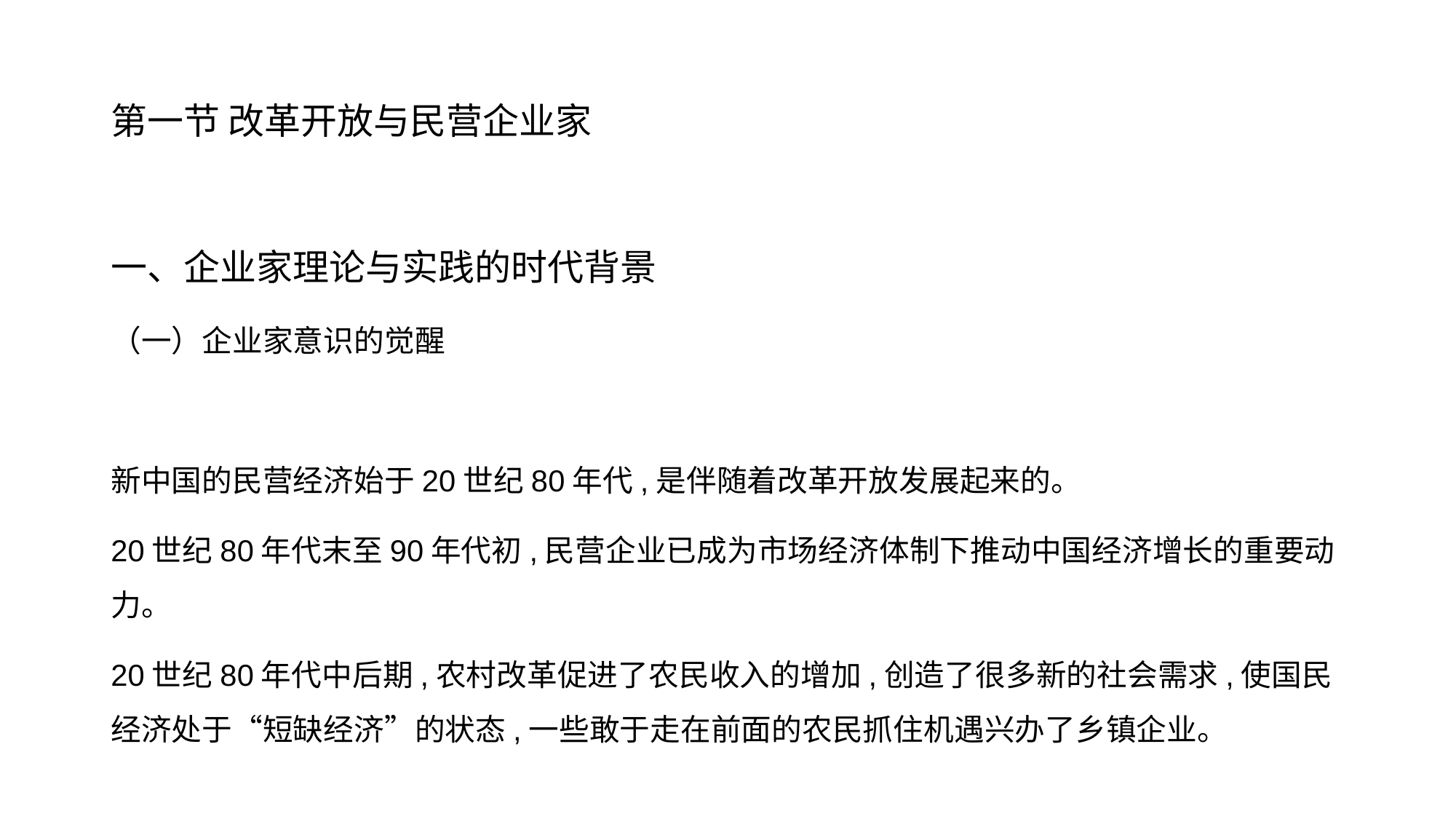

# 第一节 改革开放与民营企业家
一、企业家理论与实践的时代背景
（一）企业家意识的觉醒

新中国的民营经济始于20世纪80年代,是伴随着改革开放发展起来的。
20世纪80年代末至90年代初,民营企业已成为市场经济体制下推动中国经济增长的重要动力。
20世纪80年代中后期,农村改革促进了农民收入的增加,创造了很多新的社会需求,使国民经济处于“短缺经济”的状态,一些敢于走在前面的农民抓住机遇兴办了乡镇企业。